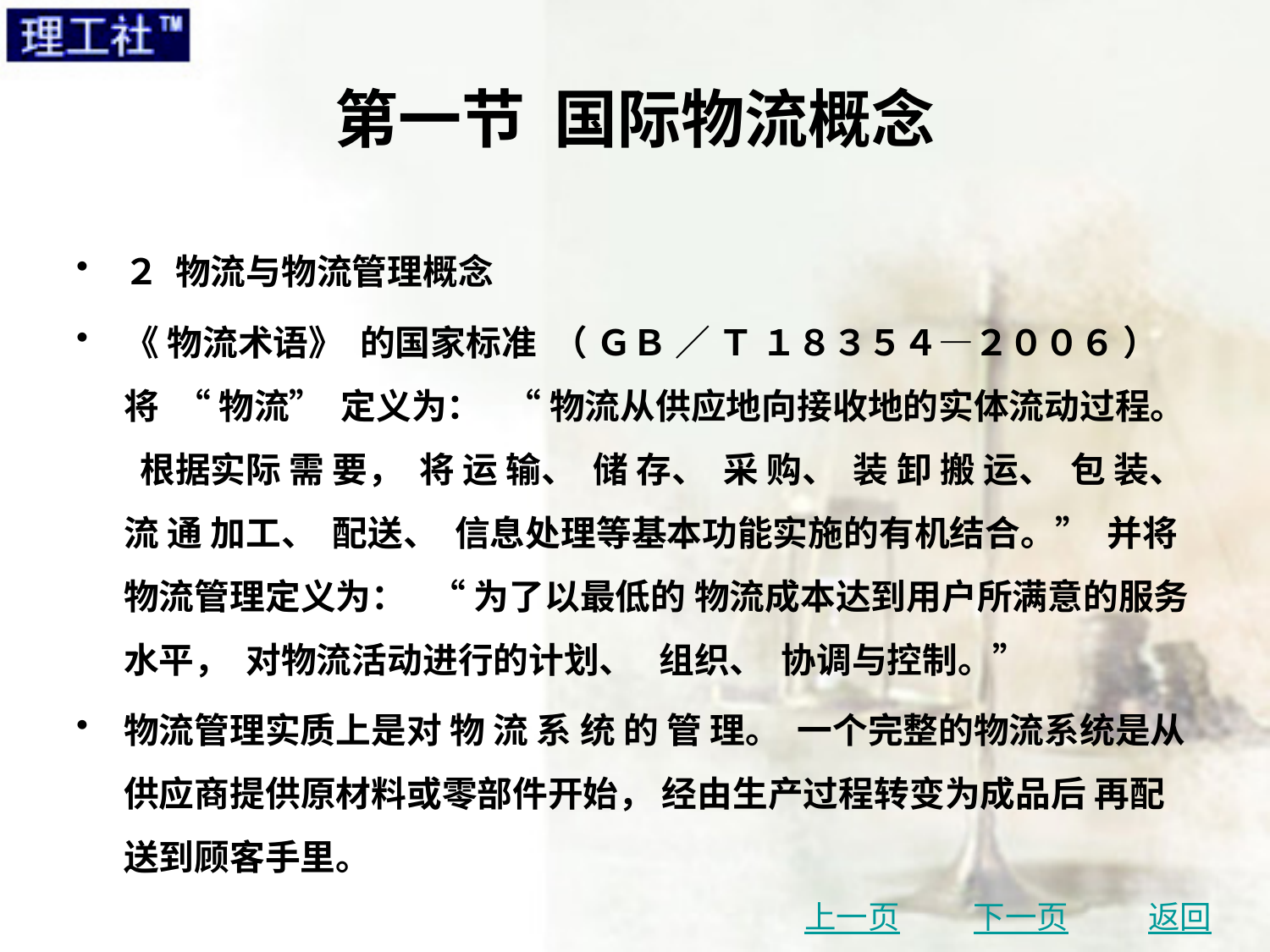

# 第一节  国际物流概念
２  物流与物流管理概念
《 物流术语》  的国家标准  （ ＧＢ ／ Ｔ １８３５４—２００６ ）  将  “ 物流”  定义为：   “ 物流从供应地向接收地的实体流动过程。   根据实际 需 要，  将 运 输、  储 存、  采 购、  装 卸 搬 运、  包 装、  流 通 加工、  配送、  信息处理等基本功能实施的有机结合。”  并将物流管理定义为：   “ 为了以最低的 物流成本达到用户所满意的服务水平，  对物流活动进行的计划、   组织、  协调与控制。”
物流管理实质上是对 物 流 系 统 的 管 理。  一个完整的物流系统是从供应商提供原材料或零部件开始， 经由生产过程转变为成品后 再配送到顾客手里。

上一页
下一页
返回